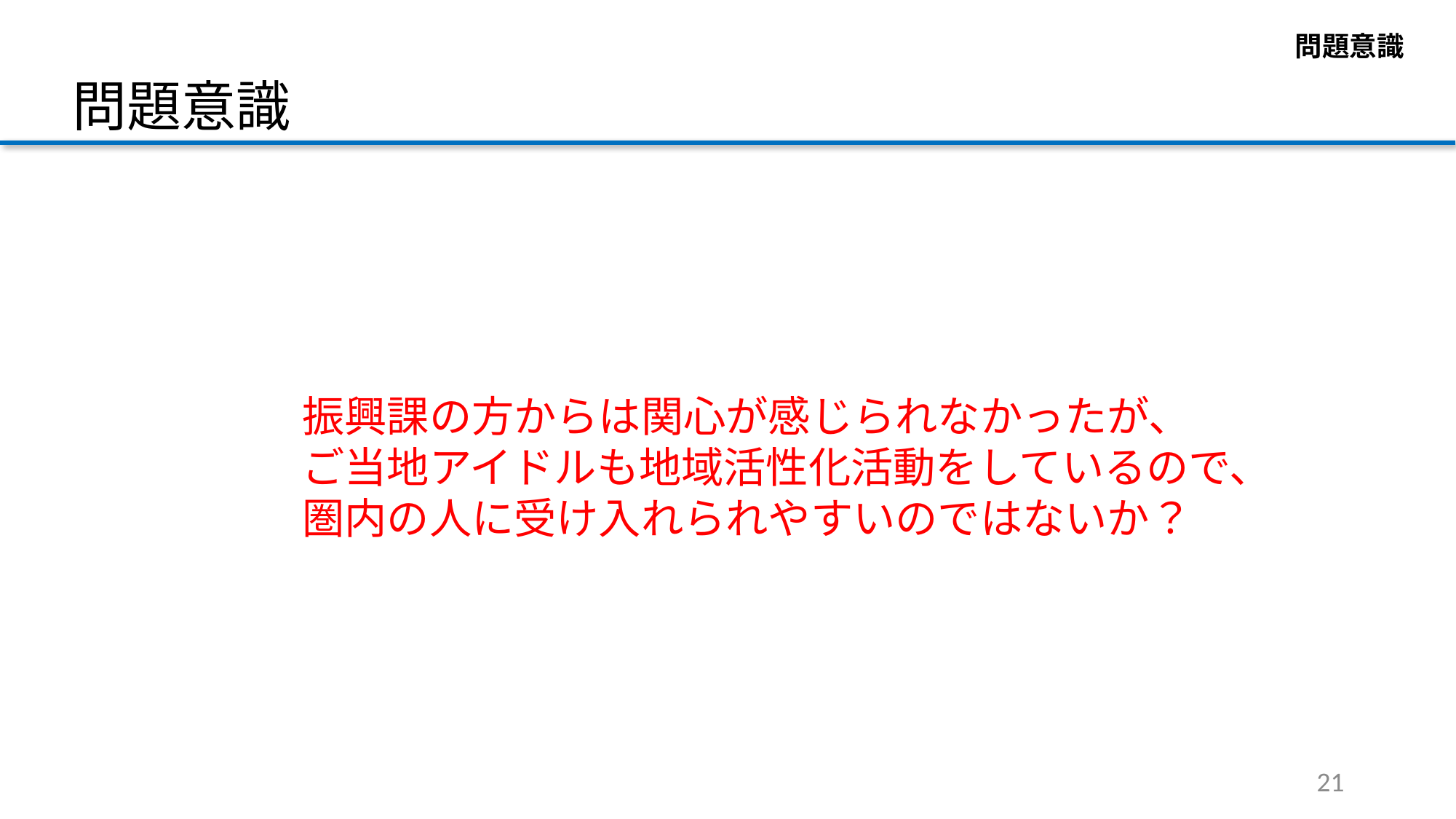

問題意識
問題意識
振興課の方からは関心が感じられなかったが、
ご当地アイドルも地域活性化活動をしているので、
圏内の人に受け入れられやすいのではないか？
21